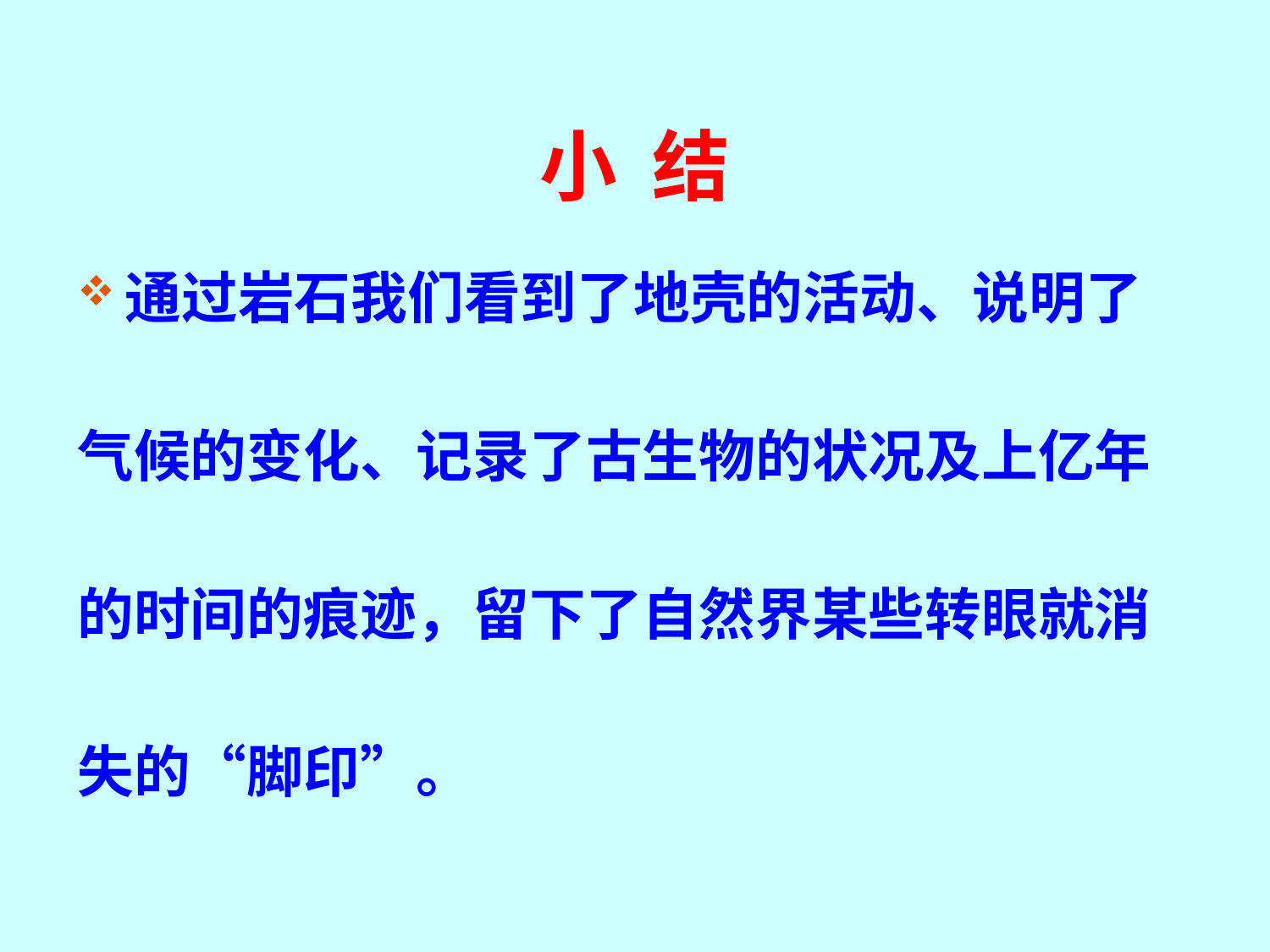

# 小  结
通过岩石我们看到了地壳的活动、说明了

气候的变化、记录了古生物的状况及上亿年

的时间的痕迹，留下了自然界某些转眼就消

失的“脚印”。